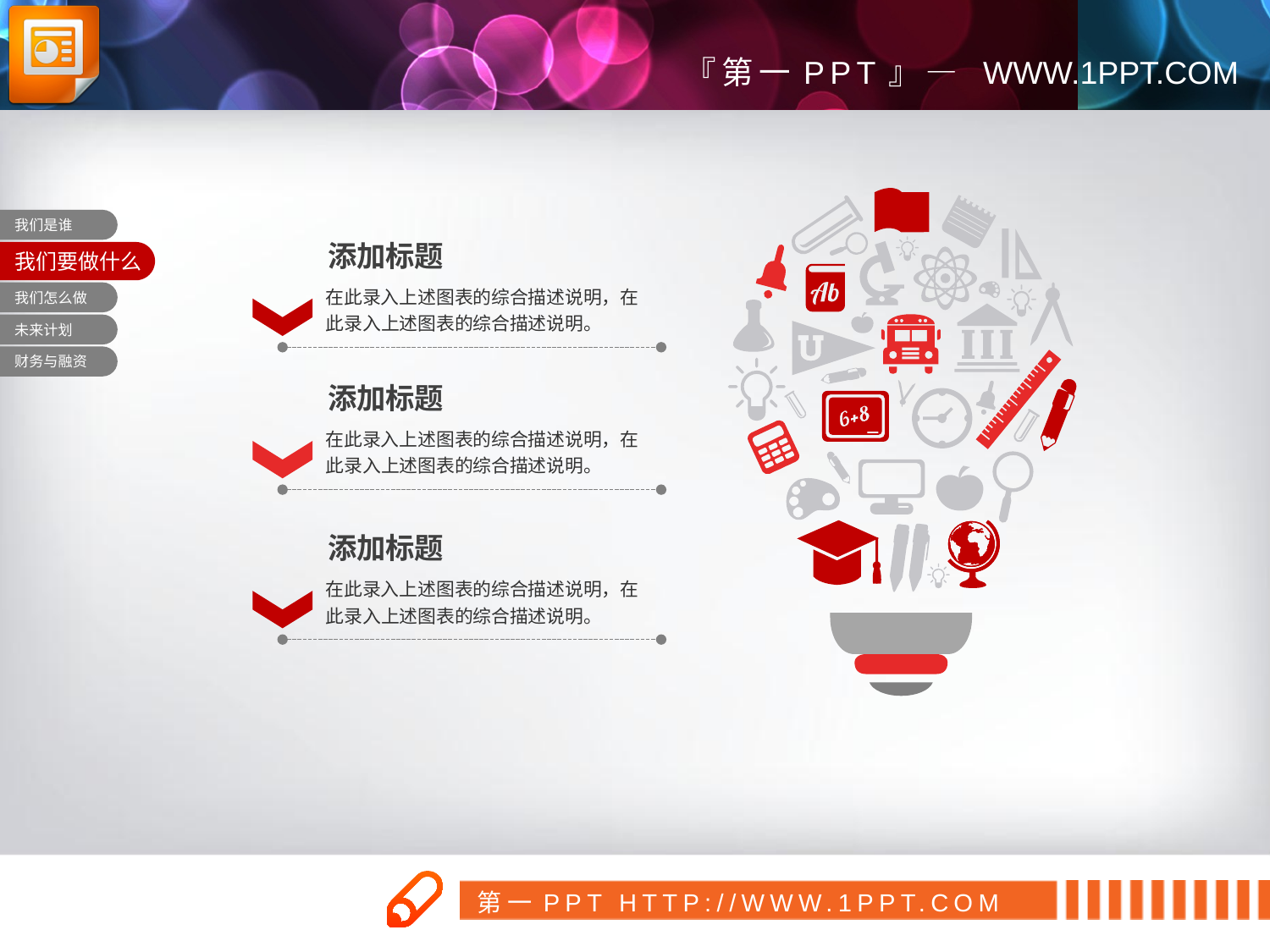

我们是谁

添加标题

我们要做什么

在此录入上述图表的综合描述说明，在此录入上述图表的综合描述说明。

我们怎么做

未来计划

财务与融资

添加标题

在此录入上述图表的综合描述说明，在此录入上述图表的综合描述说明。

添加标题

在此录入上述图表的综合描述说明，在此录入上述图表的综合描述说明。